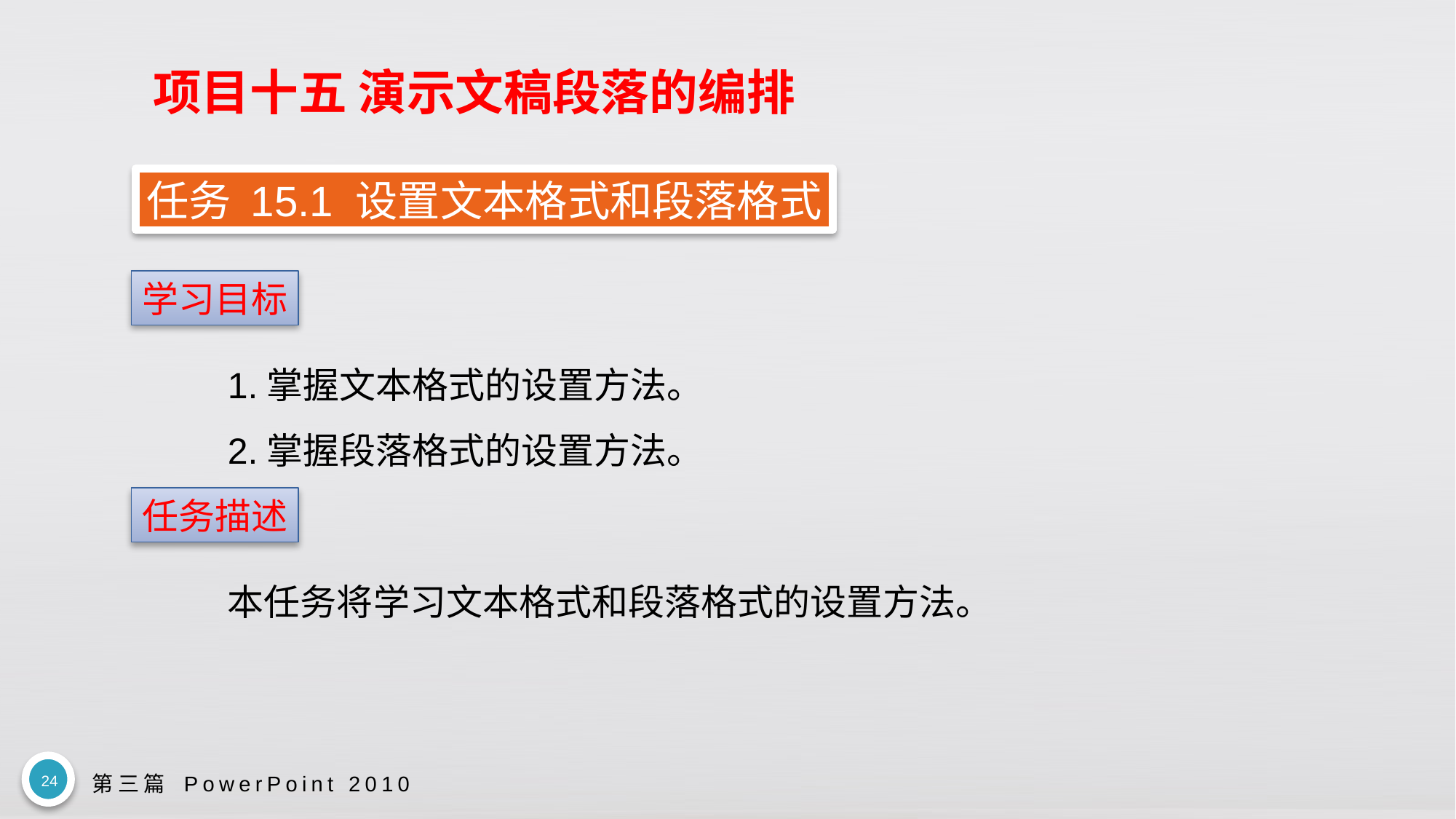

# 项目十五 演示文稿段落的编排
任务 15.1 设置文本格式和段落格式
学习目标
1.掌握文本格式的设置方法。
2.掌握段落格式的设置方法。
任务描述
本任务将学习文本格式和段落格式的设置方法。
24